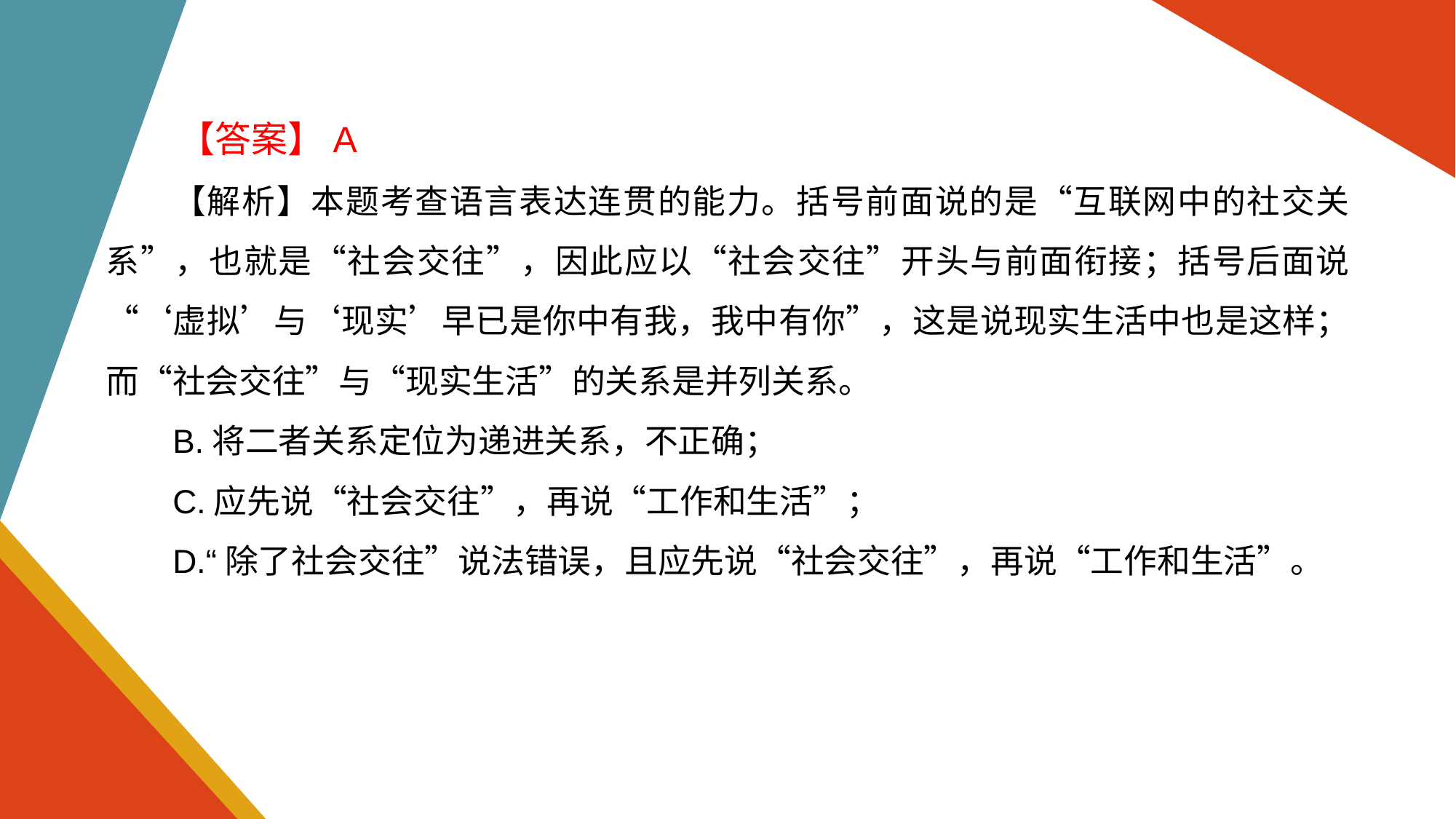

【答案】A
【解析】本题考查语言表达连贯的能力。括号前面说的是“互联网中的社交关系”，也就是“社会交往”，因此应以“社会交往”开头与前面衔接；括号后面说“‘虚拟’与‘现实’早已是你中有我，我中有你”，这是说现实生活中也是这样；而“社会交往”与“现实生活”的关系是并列关系。
B.将二者关系定位为递进关系，不正确；
C.应先说“社会交往”，再说“工作和生活”；
D.“除了社会交往”说法错误，且应先说“社会交往”，再说“工作和生活”。